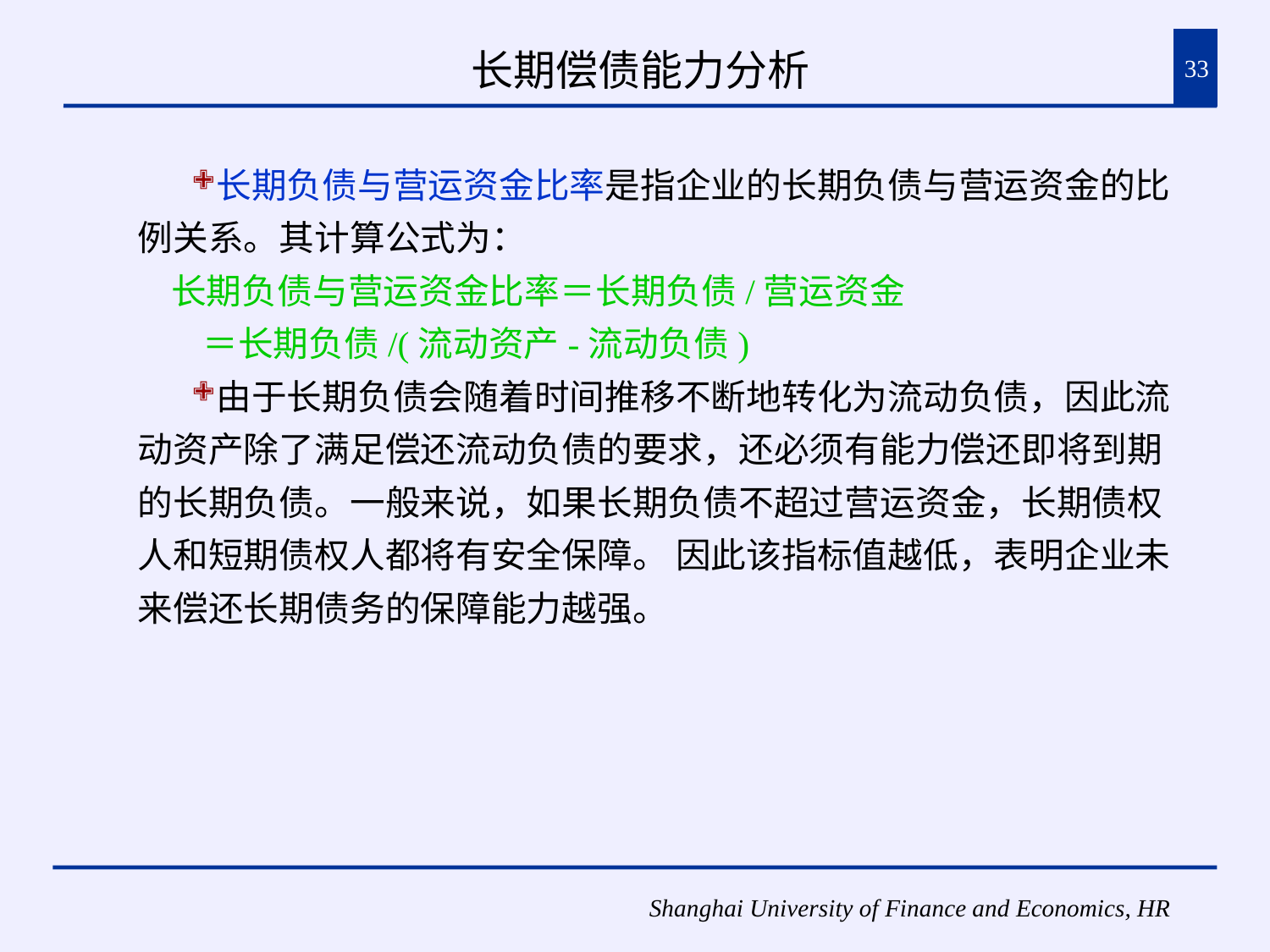

# 长期偿债能力分析
33
长期负债与营运资金比率是指企业的长期负债与营运资金的比例关系。其计算公式为：
    长期负债与营运资金比率＝长期负债/营运资金
        ＝长期负债/(流动资产-流动负债)
由于长期负债会随着时间推移不断地转化为流动负债，因此流动资产除了满足偿还流动负债的要求，还必须有能力偿还即将到期的长期负债。一般来说，如果长期负债不超过营运资金，长期债权人和短期债权人都将有安全保障。 因此该指标值越低，表明企业未来偿还长期债务的保障能力越强。